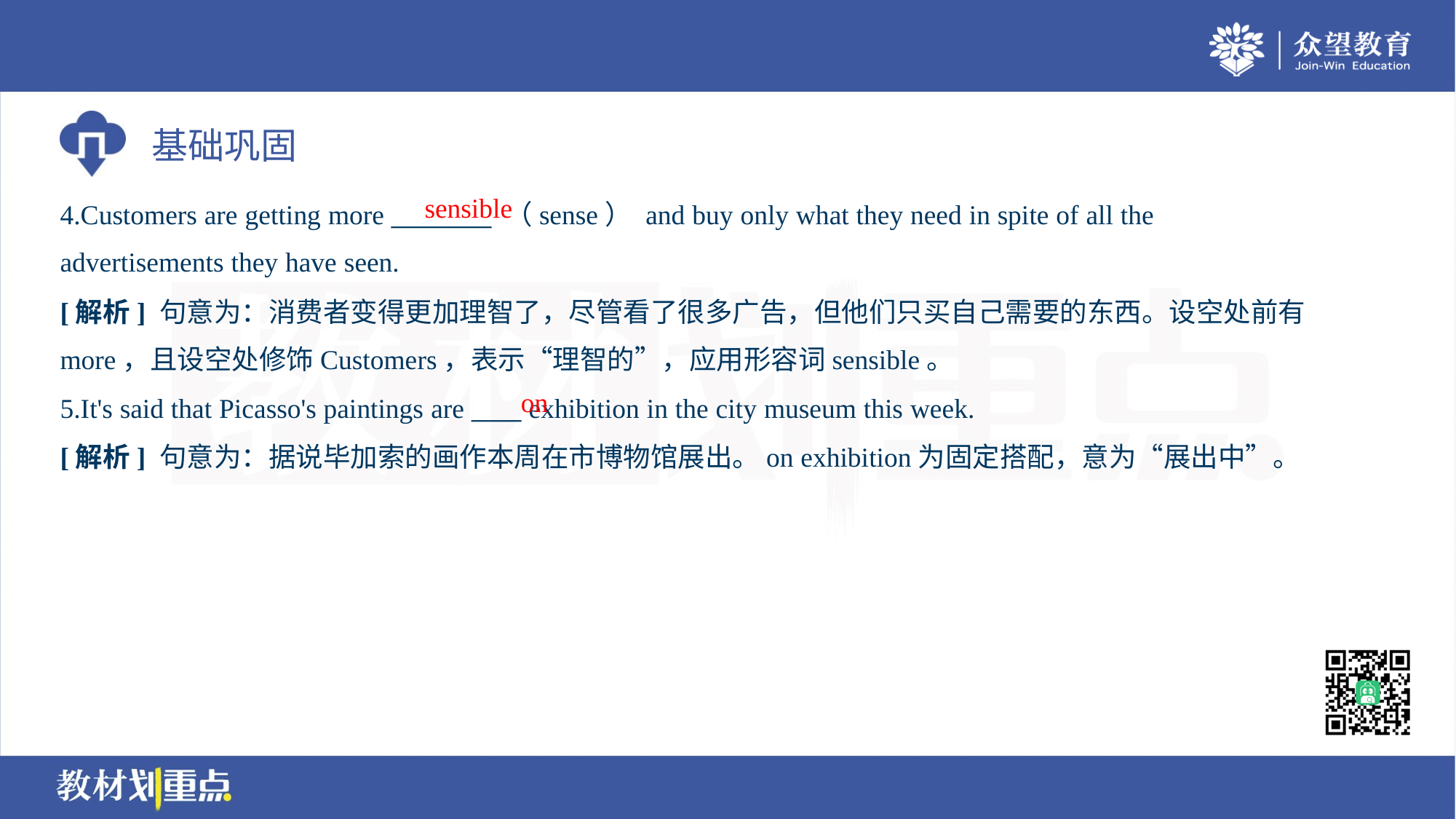

sensible
4.Customers are getting more ________ （sense） and buy only what they need in spite of all the
advertisements they have seen.
[解析] 句意为：消费者变得更加理智了，尽管看了很多广告，但他们只买自己需要的东西。设空处前有
more，且设空处修饰Customers，表示“理智的”，应用形容词sensible。
on
5.It's said that Picasso's paintings are ____ exhibition in the city museum this week.
[解析] 句意为：据说毕加索的画作本周在市博物馆展出。on exhibition为固定搭配，意为“展出中”。